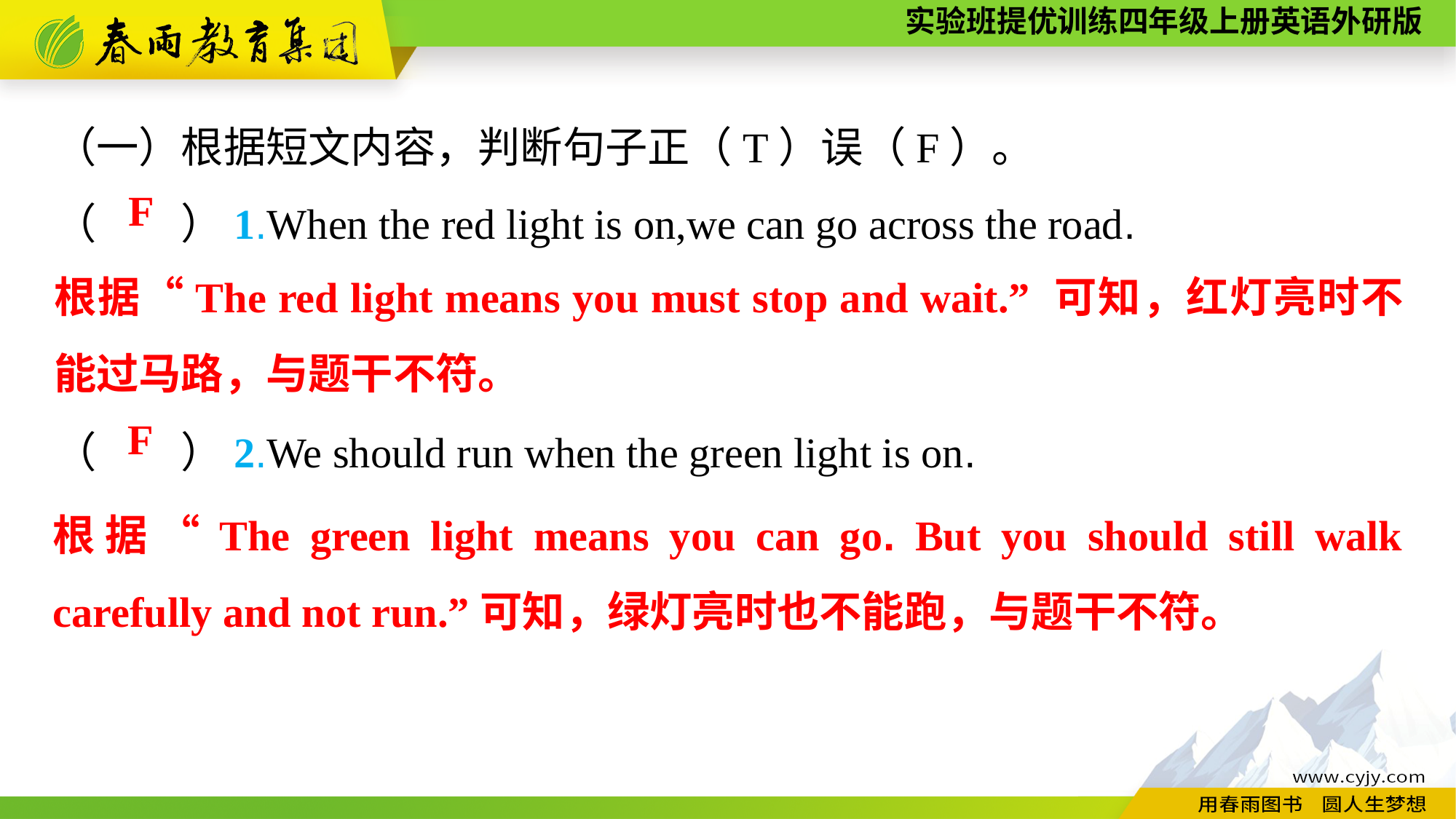

（一）根据短文内容，判断句子正（T）误（F）。
（　　）1.When the red light is on,we can go across the road.

（　　）2.We should run when the green light is on.

F
根据“The red light means you must stop and wait.” 可知，红灯亮时不能过马路，与题干不符。
F
根据“The green light means you can go. But you should still walk carefully and not run.”可知，绿灯亮时也不能跑，与题干不符。